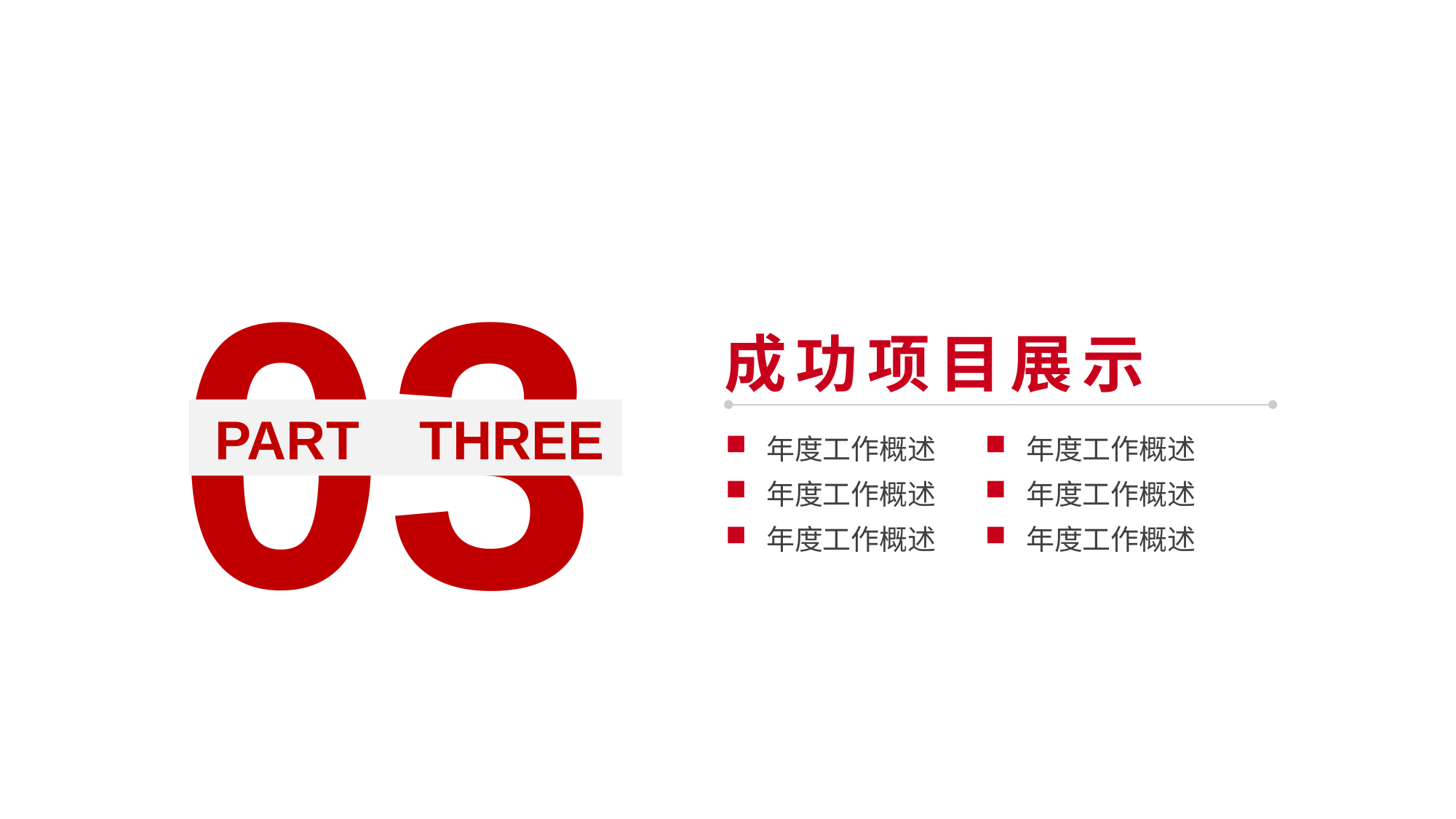

03
 PART    THREE
成功项目展示
年度工作概述
年度工作概述
年度工作概述
年度工作概述
年度工作概述
年度工作概述